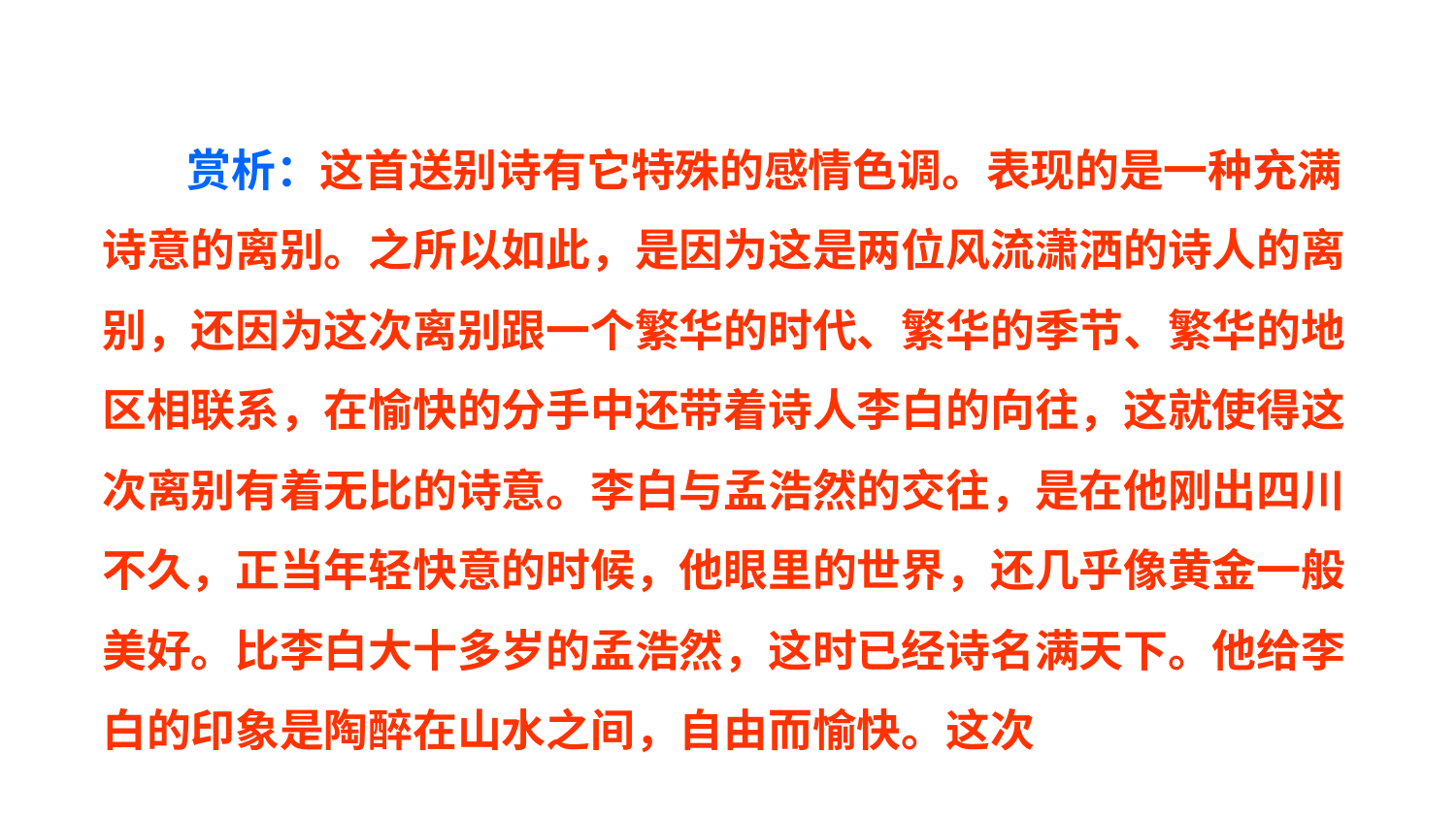

赏析：这首送别诗有它特殊的感情色调。表现的是一种充满诗意的离别。之所以如此，是因为这是两位风流潇洒的诗人的离别，还因为这次离别跟一个繁华的时代、繁华的季节、繁华的地区相联系，在愉快的分手中还带着诗人李白的向往，这就使得这次离别有着无比的诗意。李白与孟浩然的交往，是在他刚出四川不久，正当年轻快意的时候，他眼里的世界，还几乎像黄金一般美好。比李白大十多岁的孟浩然，这时已经诗名满天下。他给李白的印象是陶醉在山水之间，自由而愉快。这次